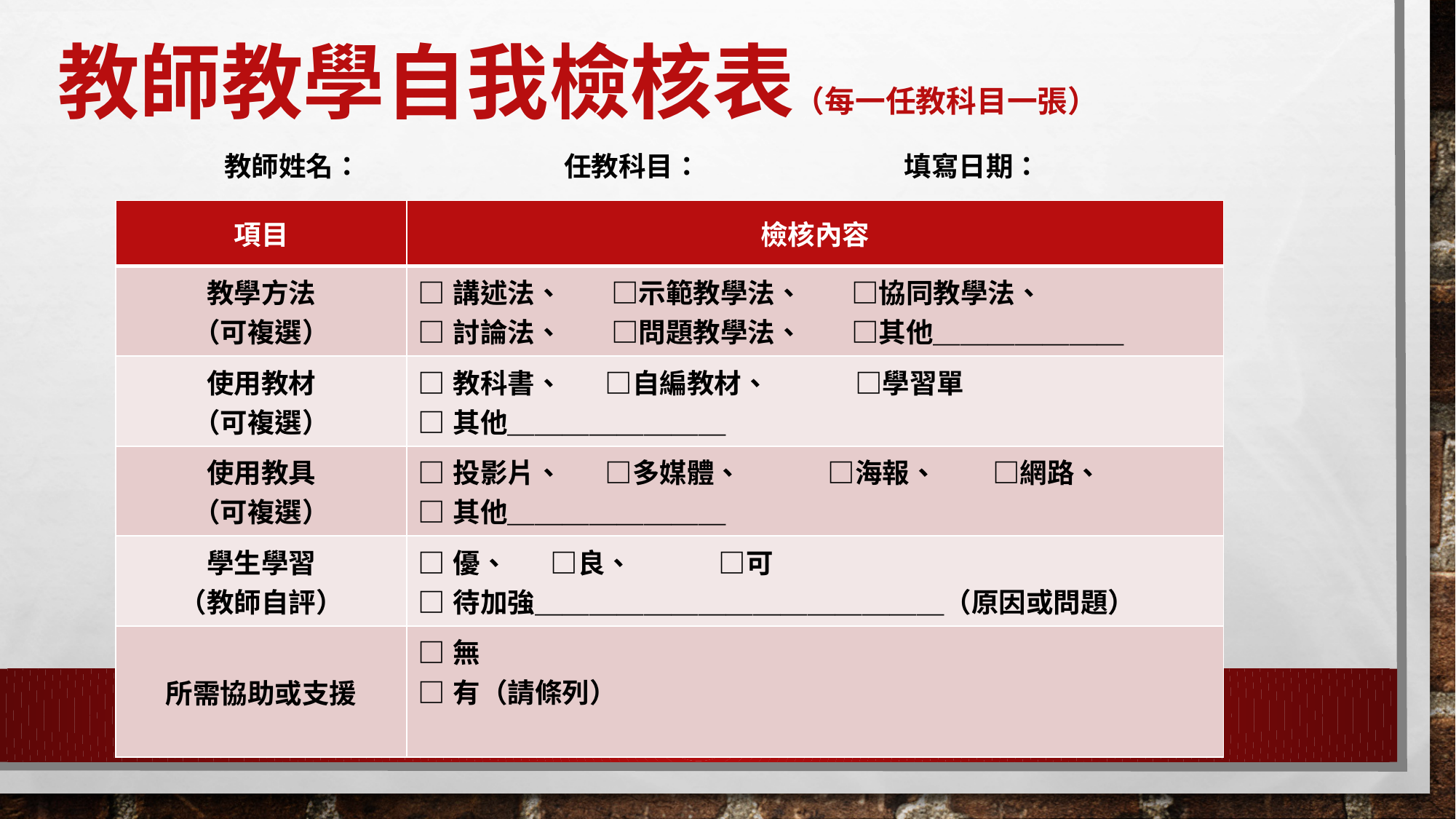

# 教師教學自我檢核表（每一任教科目一張）
教師姓名：                                 任教科目：                                 填寫日期：
| 項目 | 檢核內容 |
| --- | --- |
| 教學方法 （可複選） | □講述法、 □示範教學法、 □協同教學法、 □討論法、 □問題教學法、 □其他＿＿＿＿＿＿＿ |
| 使用教材 （可複選） | □教科書、 □自編教材、 □學習單 □其他＿＿＿＿＿＿＿＿ |
| 使用教具 （可複選） | □投影片、 □多媒體、 □海報、 □網路、 □其他＿＿＿＿＿＿＿＿ |
| 學生學習 （教師自評） | □優、 □良、 □可 □待加強＿＿＿＿＿＿＿＿＿＿＿＿＿＿＿（原因或問題） |
| 所需協助或支援 | □無 □有（請條列） |